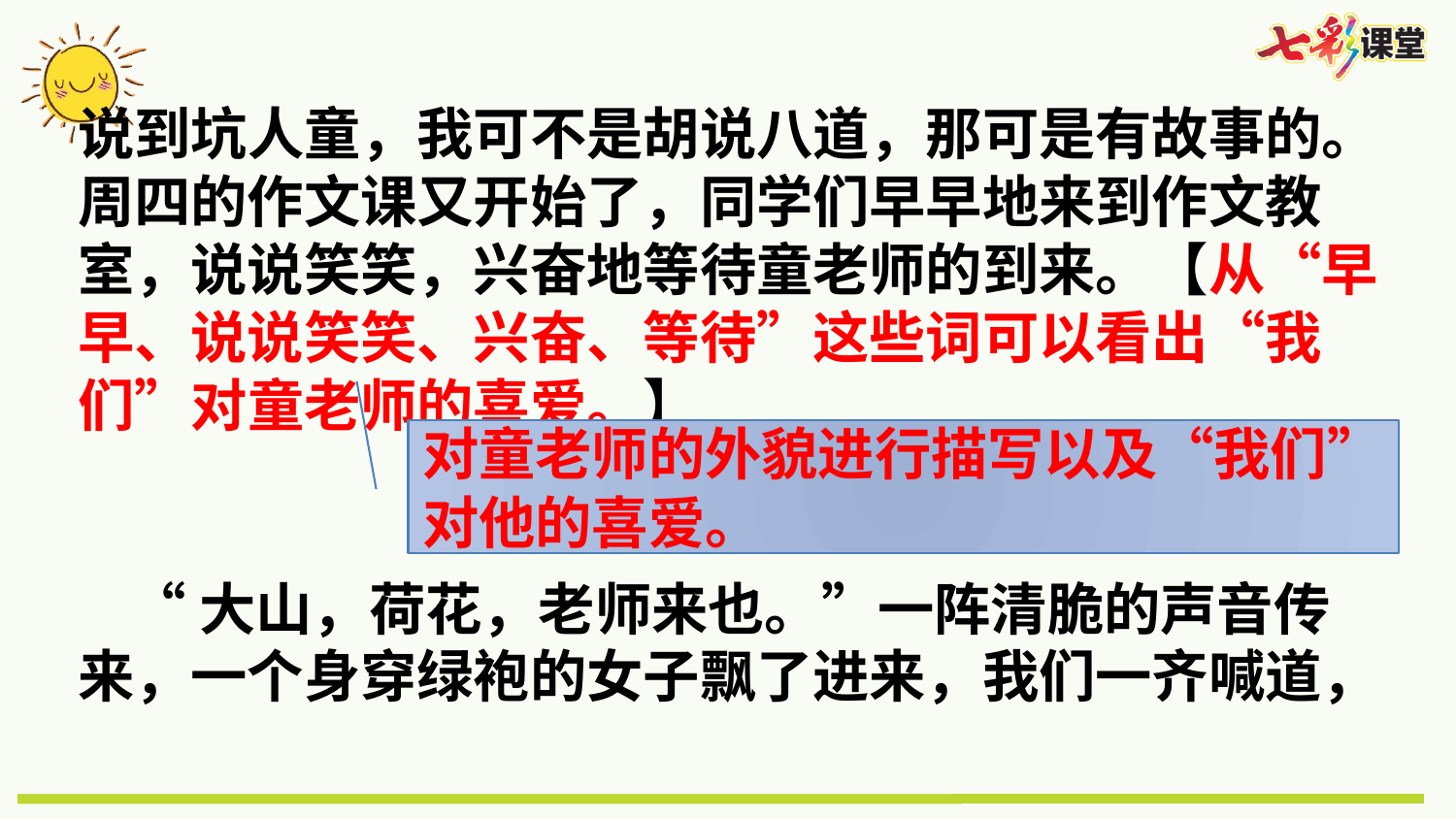

说到坑人童，我可不是胡说八道，那可是有故事的。周四的作文课又开始了，同学们早早地来到作文教室，说说笑笑，兴奋地等待童老师的到来。【从“早早、说说笑笑、兴奋、等待”这些词可以看出“我们”对童老师的喜爱。】

    “大山，荷花，老师来也。”一阵清脆的声音传来，一个身穿绿袍的女子飘了进来，我们一齐喊道，
对童老师的外貌进行描写以及“我们”对他的喜爱。